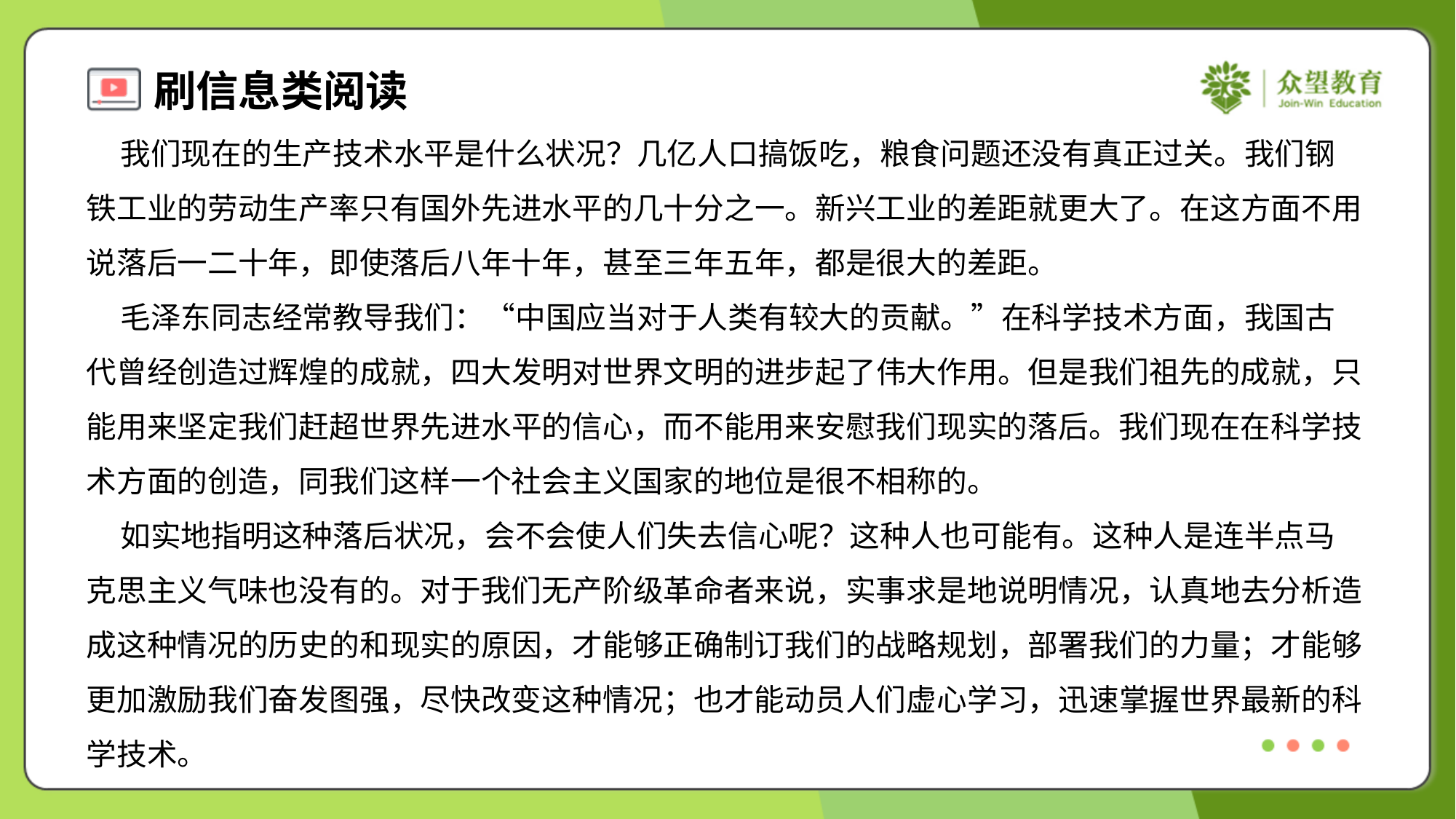

我们现在的生产技术水平是什么状况？几亿人口搞饭吃，粮食问题还没有真正过关。我们钢
铁工业的劳动生产率只有国外先进水平的几十分之一。新兴工业的差距就更大了。在这方面不用
说落后一二十年，即使落后八年十年，甚至三年五年，都是很大的差距。
    毛泽东同志经常教导我们：“中国应当对于人类有较大的贡献。”在科学技术方面，我国古
代曾经创造过辉煌的成就，四大发明对世界文明的进步起了伟大作用。但是我们祖先的成就，只
能用来坚定我们赶超世界先进水平的信心，而不能用来安慰我们现实的落后。我们现在在科学技
术方面的创造，同我们这样一个社会主义国家的地位是很不相称的。
    如实地指明这种落后状况，会不会使人们失去信心呢？这种人也可能有。这种人是连半点马
克思主义气味也没有的。对于我们无产阶级革命者来说，实事求是地说明情况，认真地去分析造
成这种情况的历史的和现实的原因，才能够正确制订我们的战略规划，部署我们的力量；才能够
更加激励我们奋发图强，尽快改变这种情况；也才能动员人们虚心学习，迅速掌握世界最新的科
学技术。